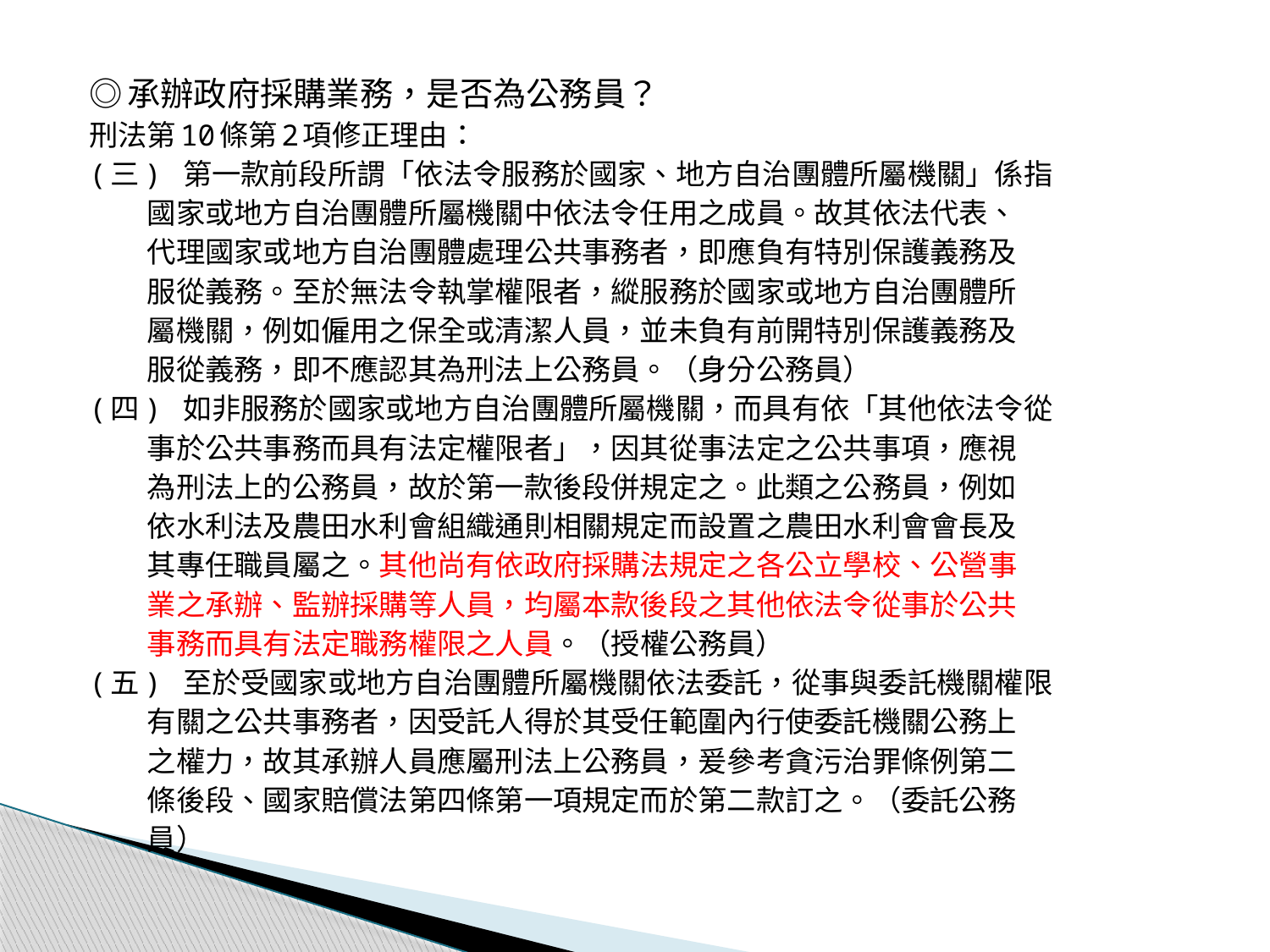

◎承辦政府採購業務，是否為公務員？
刑法第10條第2項修正理由：
(三) 第一款前段所謂「依法令服務於國家、地方自治團體所屬機關」係指
　　國家或地方自治團體所屬機關中依法令任用之成員。故其依法代表、
　　代理國家或地方自治團體處理公共事務者，即應負有特別保護義務及
　　服從義務。至於無法令執掌權限者，縱服務於國家或地方自治團體所
　　屬機關，例如僱用之保全或清潔人員，並未負有前開特別保護義務及
　　服從義務，即不應認其為刑法上公務員。（身分公務員）
(四) 如非服務於國家或地方自治團體所屬機關，而具有依「其他依法令從
　　事於公共事務而具有法定權限者」，因其從事法定之公共事項，應視
　　為刑法上的公務員，故於第一款後段併規定之。此類之公務員，例如
　　依水利法及農田水利會組織通則相關規定而設置之農田水利會會長及
　　其專任職員屬之。其他尚有依政府採購法規定之各公立學校、公營事
　　業之承辦、監辦採購等人員，均屬本款後段之其他依法令從事於公共
　　事務而具有法定職務權限之人員。（授權公務員）
(五) 至於受國家或地方自治團體所屬機關依法委託，從事與委託機關權限
　　有關之公共事務者，因受託人得於其受任範圍內行使委託機關公務上
　　之權力，故其承辦人員應屬刑法上公務員，爰參考貪污治罪條例第二
　　條後段、國家賠償法第四條第一項規定而於第二款訂之。（委託公務
　　員）